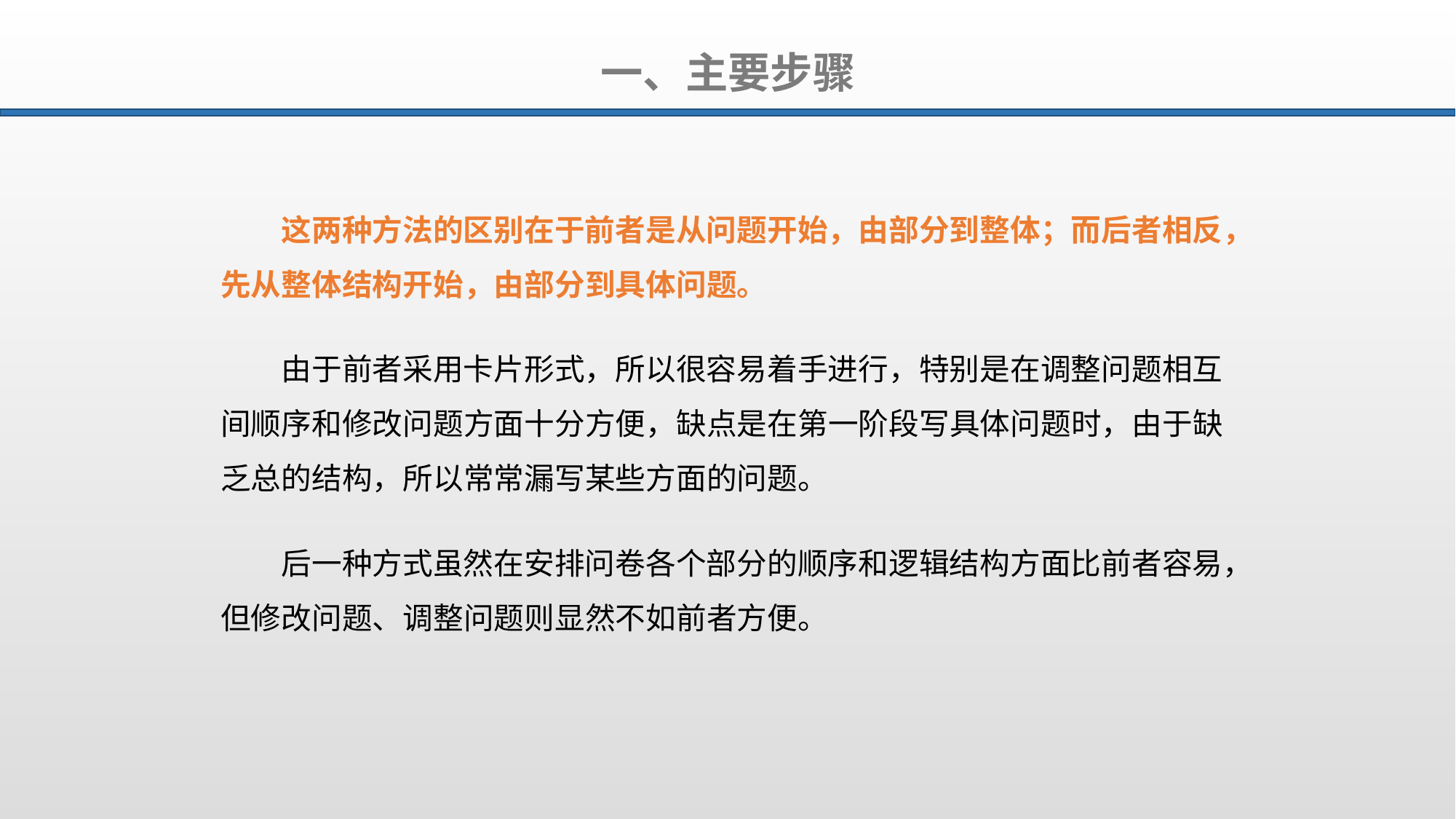

一、主要步骤

这两种方法的区别在于前者是从问题开始，由部分到整体；而后者相反，先从整体结构开始，由部分到具体问题。
由于前者采用卡片形式，所以很容易着手进行，特别是在调整问题相互间顺序和修改问题方面十分方便，缺点是在第一阶段写具体问题时，由于缺乏总的结构，所以常常漏写某些方面的问题。
后一种方式虽然在安排问卷各个部分的顺序和逻辑结构方面比前者容易，但修改问题、调整问题则显然不如前者方便。